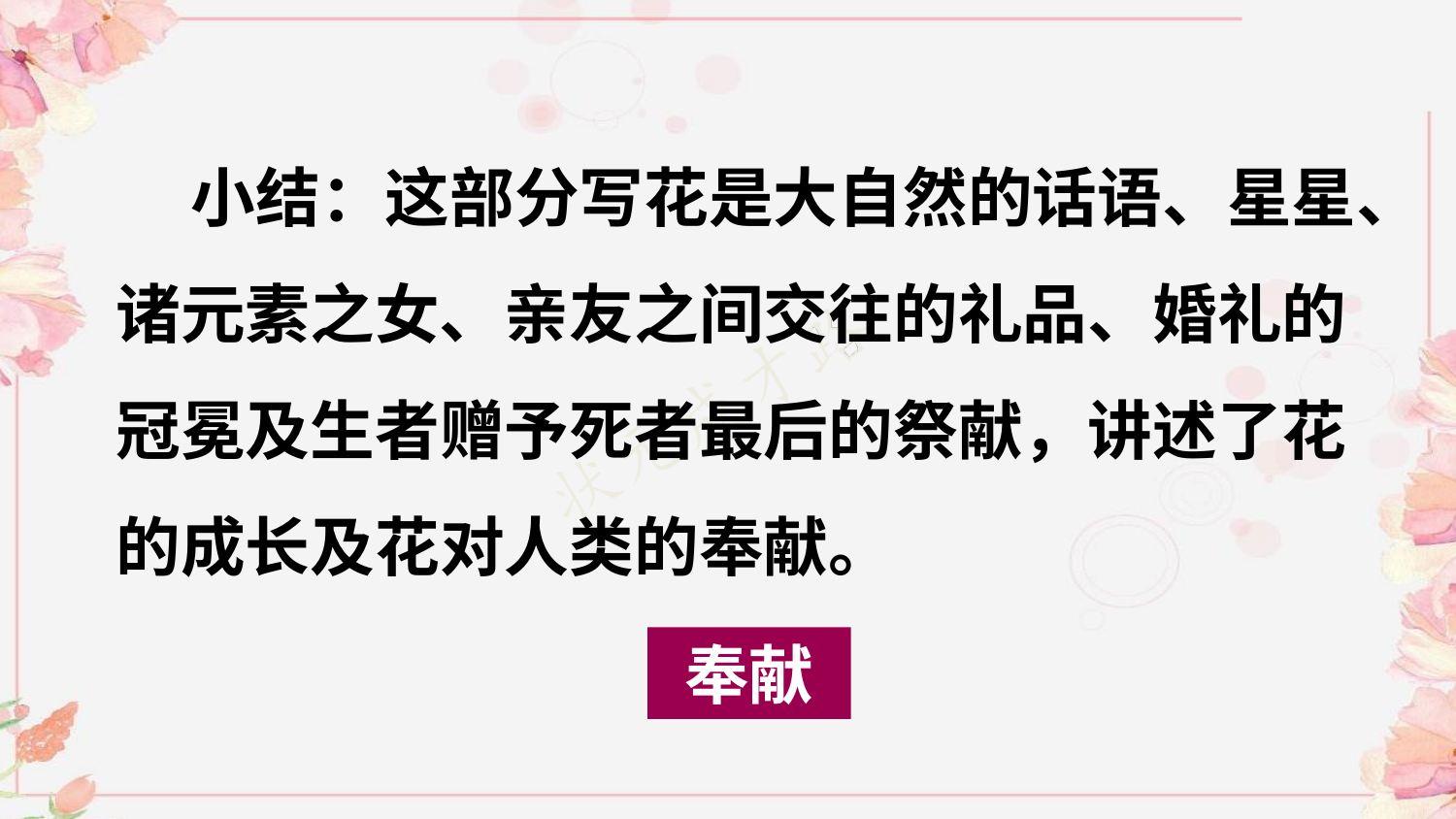

小结：这部分写花是大自然的话语、星星、诸元素之女、亲友之间交往的礼品、婚礼的冠冕及生者赠予死者最后的祭献，讲述了花的成长及花对人类的奉献。
奉献